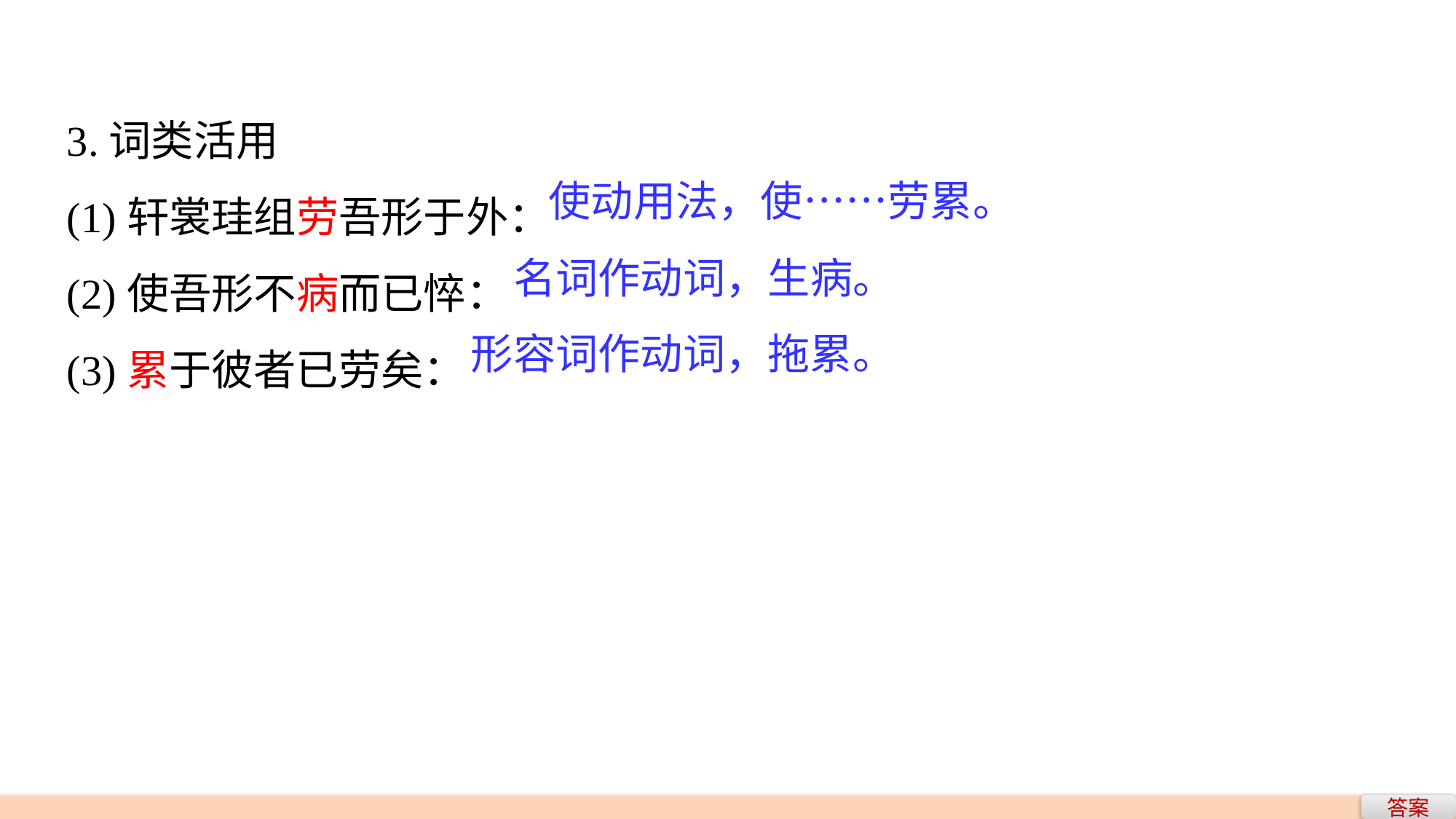

3.词类活用
(1)轩裳珪组劳吾形于外：
(2)使吾形不病而已悴：
(3)累于彼者已劳矣：
使动用法，使……劳累。
名词作动词，生病。
形容词作动词，拖累。
答案